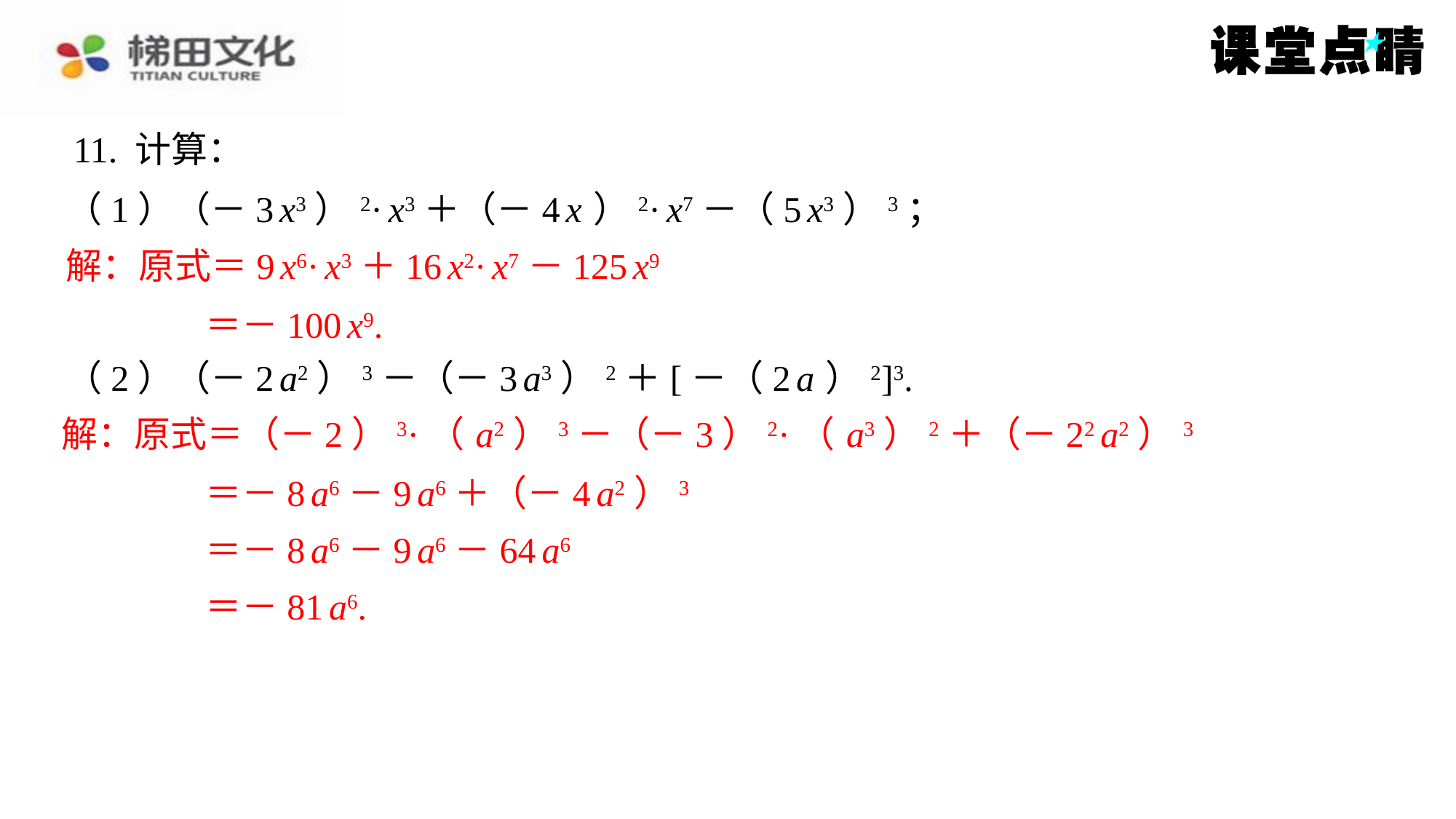

11. 计算：
（1）（－3 x3）2· x3＋（－4 x ）2· x7－（5 x3）3；
解：原式＝9 x6· x3＋16 x2· x7－125 x9
＝－100 x9.
（2）（－2 a2）3－（－3 a3）2＋[－（2 a ）2]3.
解：原式＝（－2）3·（ a2）3－（－3）2·（ a3）2＋（－22 a2）3
＝－8 a6－9 a6＋（－4 a2）3
＝－8 a6－9 a6－64 a6
＝－81 a6.
解：原式＝9 x6· x3＋16 x2· x7－125 x9
＝－100 x9.
解：原式＝（－2）3·（ a2）3－（－3）2·（ a3）2＋（－22 a2）3
＝－8 a6－9 a6＋（－4 a2）3
＝－8 a6－9 a6－64 a6
＝－81 a6.